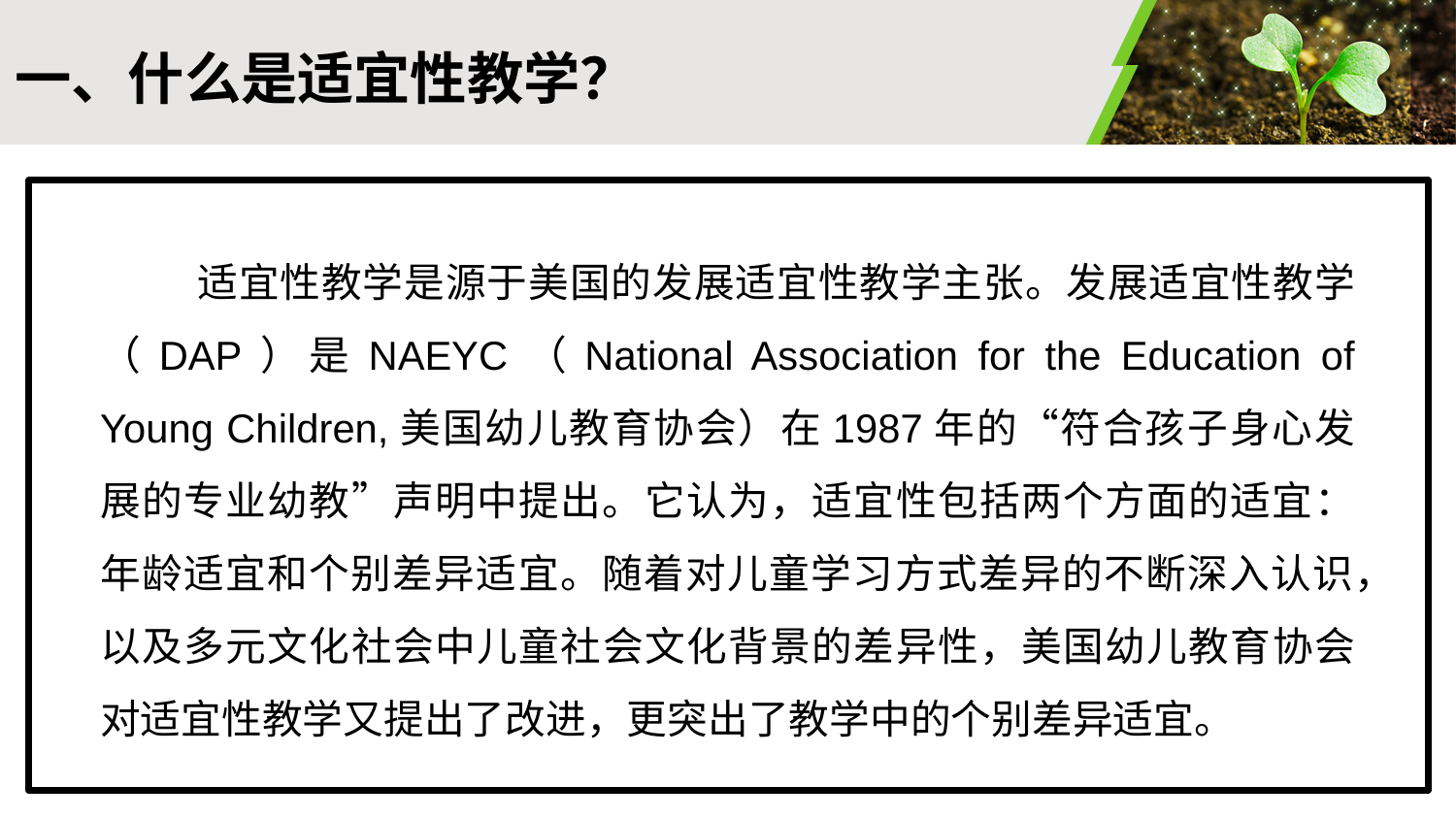

一、什么是适宜性教学？

适宜性教学是源于美国的发展适宜性教学主张。发展适宜性教学（DAP）是NAEYC（National Association for the Education of Young Children,美国幼儿教育协会）在1987年的“符合孩子身心发展的专业幼教”声明中提出。它认为，适宜性包括两个方面的适宜：年龄适宜和个别差异适宜。随着对儿童学习方式差异的不断深入认识，以及多元文化社会中儿童社会文化背景的差异性，美国幼儿教育协会对适宜性教学又提出了改进，更突出了教学中的个别差异适宜。